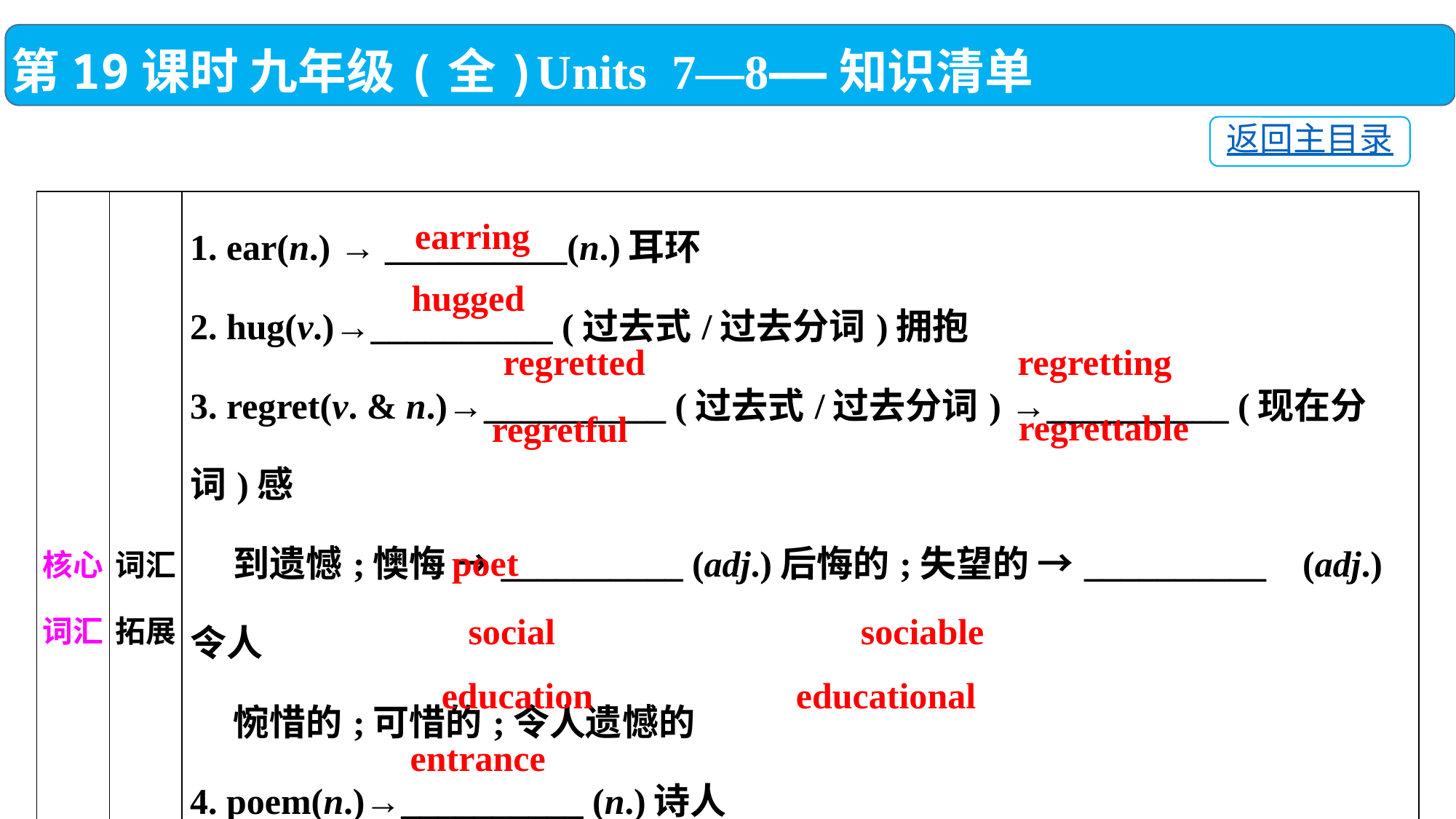

第19课时 九年级(全)Units  7—8——知识清单
返回主目录
| 核心词汇 | 词汇拓展 | 1. ear(n.) → \_\_\_\_\_\_\_\_\_\_(n.)耳环 2. hug(v.)→\_\_\_\_\_\_\_\_\_\_ (过去式/过去分词)拥抱 3. regret(v. & n.)→\_\_\_\_\_\_\_\_\_\_ (过去式/过去分词) →\_\_\_\_\_\_\_\_\_\_ (现在分词)感 到遗憾;懊悔 →\_\_\_\_\_\_\_\_\_\_ (adj.)后悔的;失望的 →\_\_\_\_\_\_\_\_\_\_ (adj.)令人 惋惜的;可惜的;令人遗憾的 4. poem(n.)→\_\_\_\_\_\_\_\_\_\_ (n.)诗人 5. society(n.)→\_\_\_\_\_\_\_\_\_\_(adj.)社会的 →\_\_\_\_\_\_\_\_\_(adj.)好交际的;合群的 6. educate(v.)→\_\_\_\_\_\_\_\_\_\_ (n.)教育 →\_\_\_\_\_\_\_\_\_\_ (adj.)教育的;有教育意义的 7. enter(v.)→\_\_\_\_\_\_\_\_\_\_ (n.)大门(口),入口(处);通道 |
| --- | --- | --- |
earring

hugged
regretting
regretted
regrettable
regretful
poet
social
sociable
educational
education
entrance